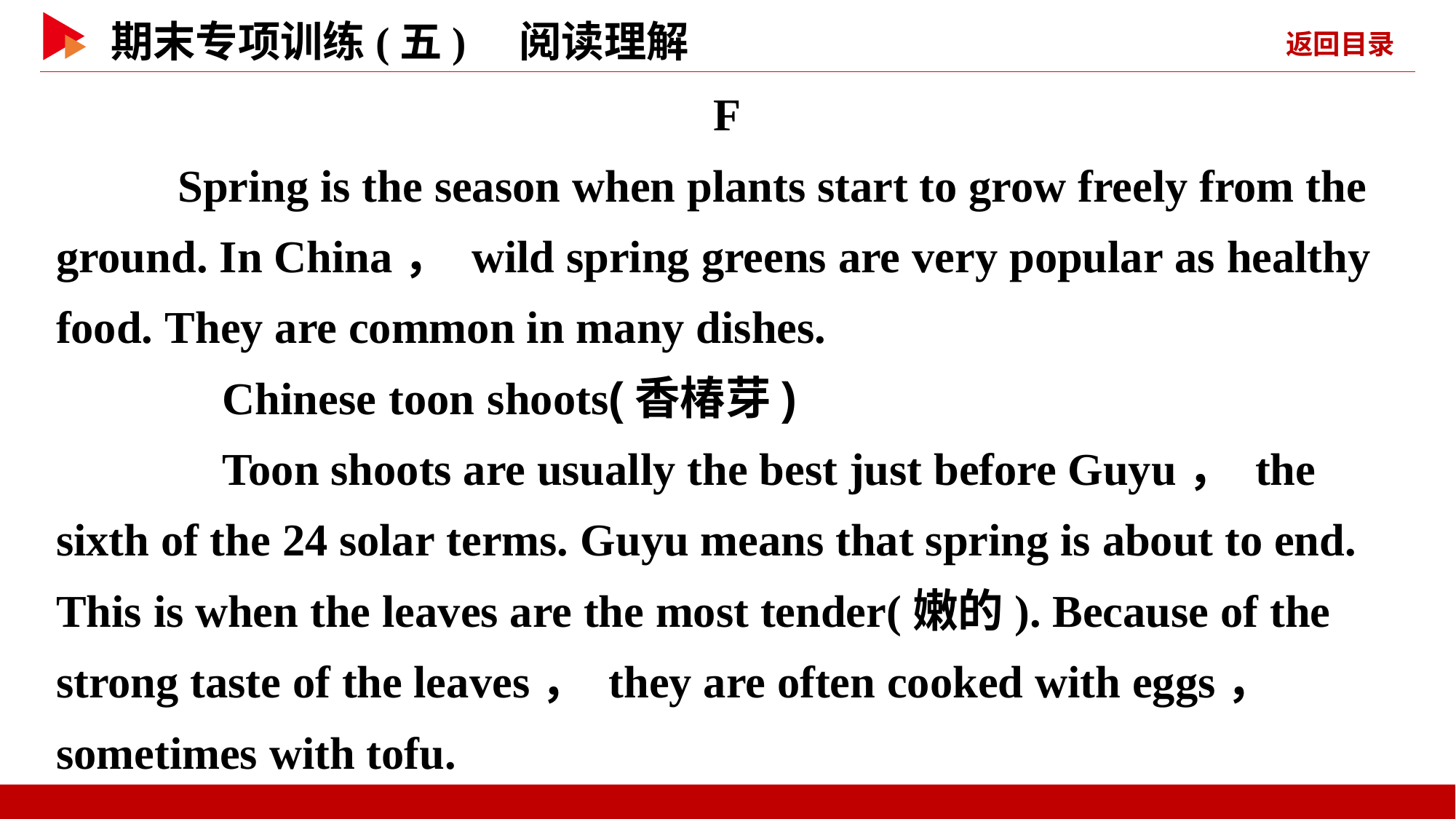

F
     Spring is the season when plants start to grow freely from the ground. In China， wild spring greens are very popular as healthy food. They are common in many dishes.
　　Chinese toon shoots(香椿芽)
　　Toon shoots are usually the best just before Guyu， the sixth of the 24 solar terms. Guyu means that spring is about to end. This is when the leaves are the most tender(嫩的). Because of the strong taste of the leaves， they are often cooked with eggs， sometimes with tofu.